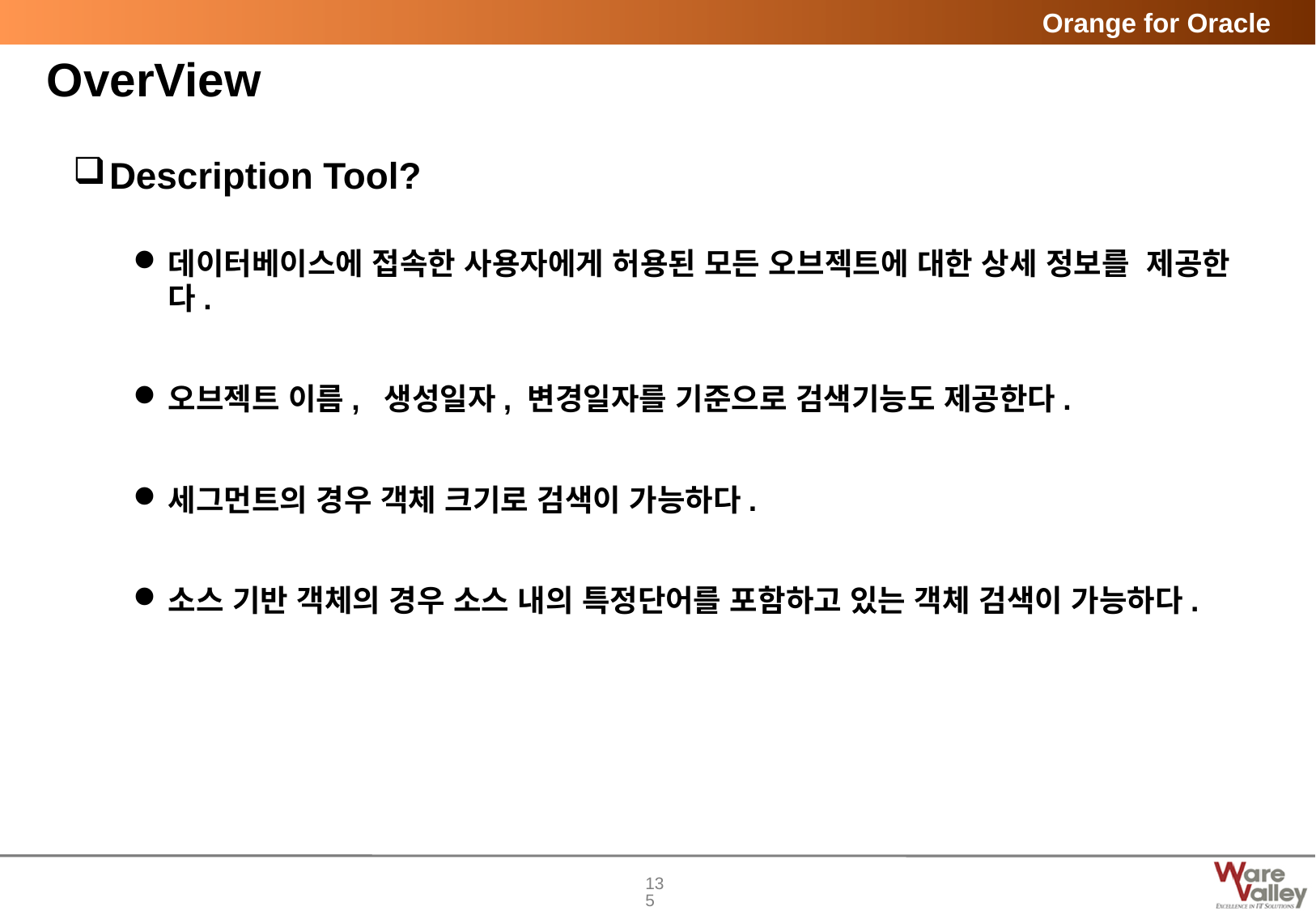

# OverView
Description Tool?

데이터베이스에 접속한 사용자에게 허용된 모든 오브젝트에 대한 상세 정보를  제공한다.

오브젝트 이름,  생성일자, 변경일자를 기준으로 검색기능도 제공한다.

세그먼트의 경우 객체 크기로 검색이 가능하다.

소스 기반 객체의 경우 소스 내의 특정단어를 포함하고 있는 객체 검색이 가능하다.